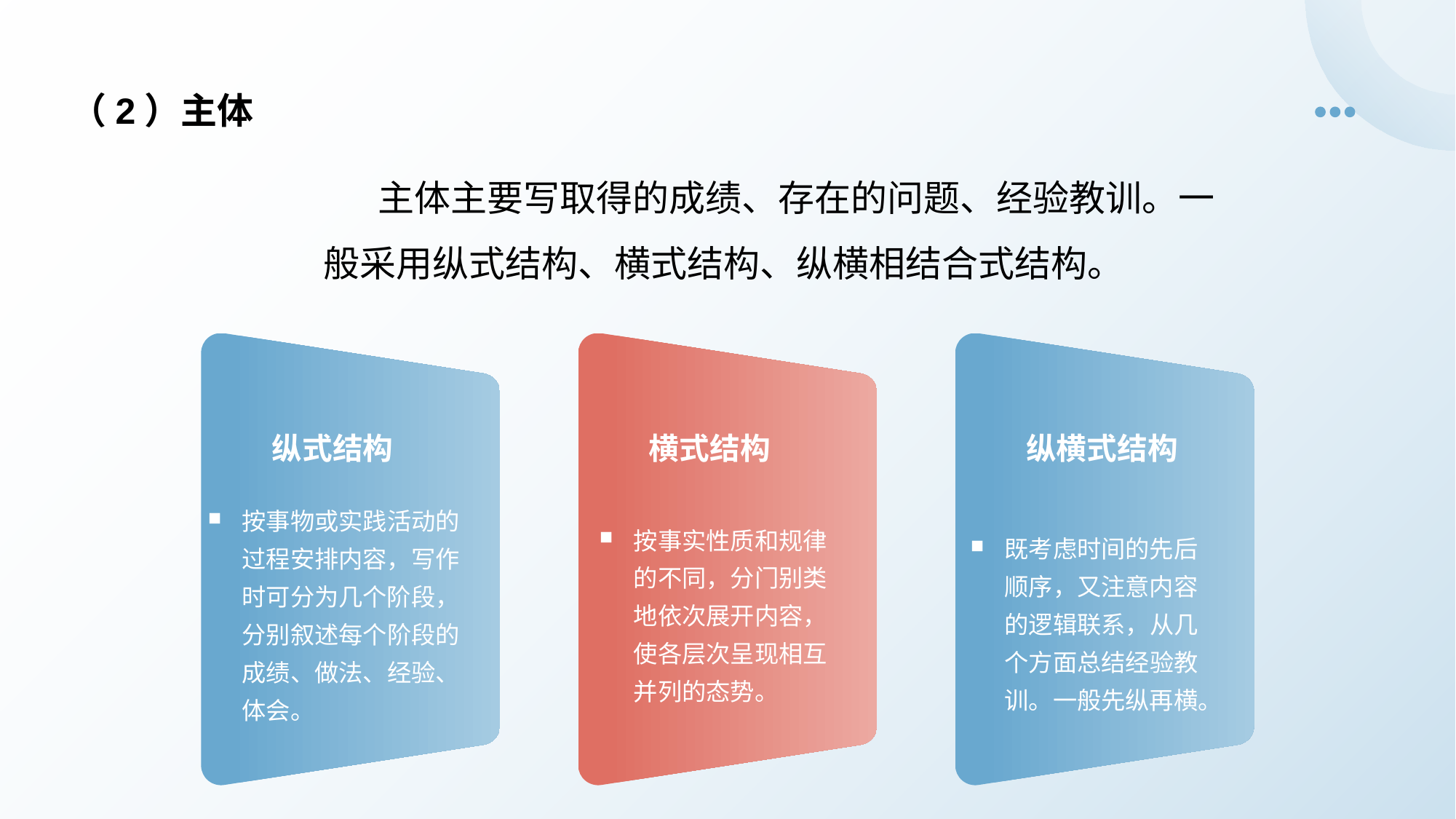

（2）主体
主体主要写取得的成绩、存在的问题、经验教训。一般采用纵式结构、横式结构、纵横相结合式结构。

纵式结构
横式结构
纵横式结构
按事物或实践活动的过程安排内容，写作时可分为几个阶段，分别叙述每个阶段的成绩、做法、经验、体会。
按事实性质和规律的不同，分门别类地依次展开内容，使各层次呈现相互并列的态势。
既考虑时间的先后顺序，又注意内容的逻辑联系，从几个方面总结经验教训。一般先纵再横。